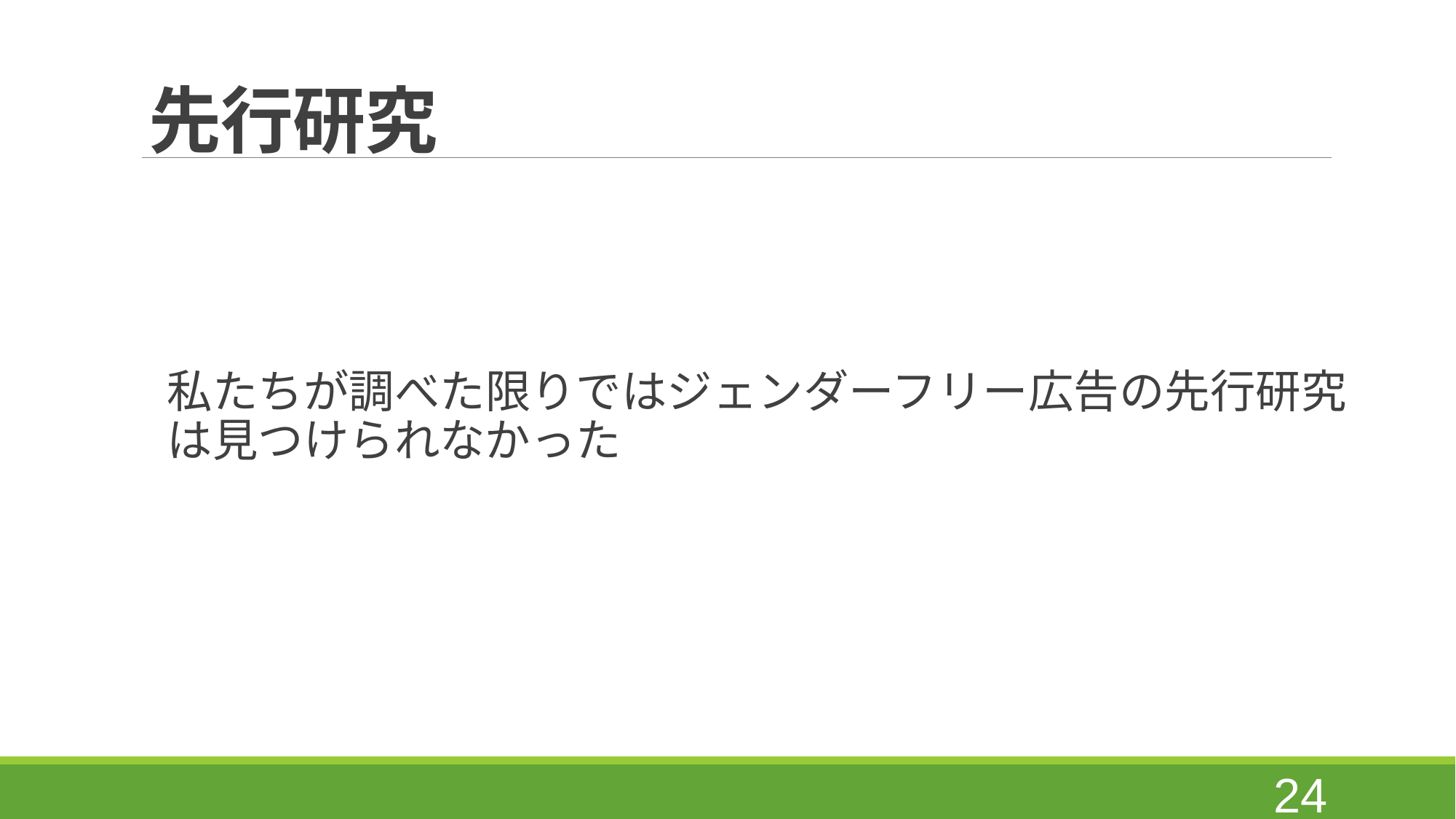

# 先行研究
私たちが調べた限りではジェンダーフリー広告の先行研究は見つけられなかった
24